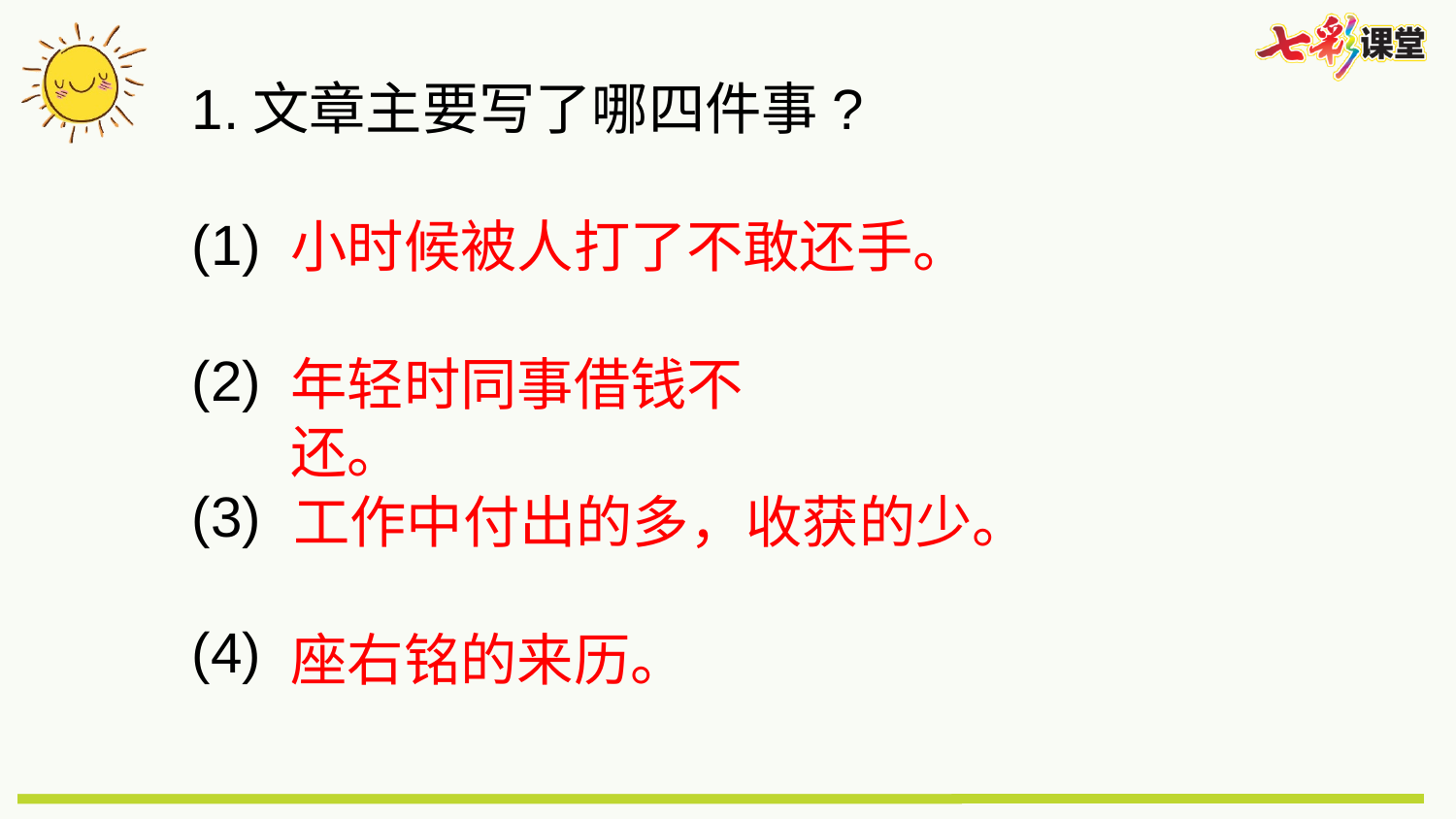

1.文章主要写了哪四件事?

(1)

(2)

(3)

(4)
小时候被人打了不敢还手。
年轻时同事借钱不还。
工作中付出的多，收获的少。
座右铭的来历。